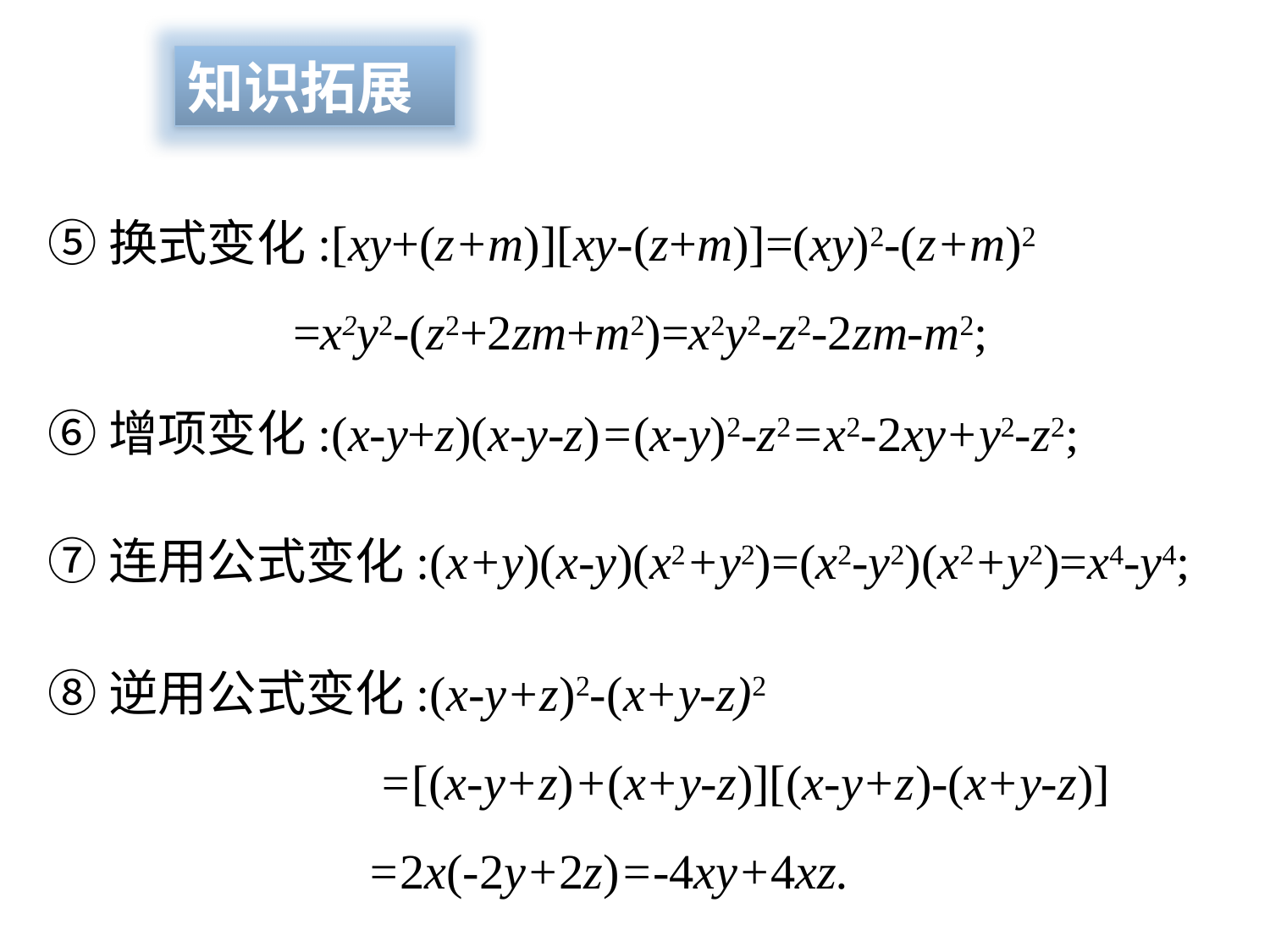

知识拓展
⑤换式变化:[xy+(z+m)][xy-(z+m)]=(xy)2-(z+m)2
                    =x2y2-(z2+2zm+m2)=x2y2-z2-2zm-m2;
⑥增项变化:(x-y+z)(x-y-z)=(x-y)2-z2=x2-2xy+y2-z2;
⑦连用公式变化:(x+y)(x-y)(x2+y2)=(x2-y2)(x2+y2)=x4-y4;
⑧逆用公式变化:(x-y+z)2-(x+y-z)2
                           =[(x-y+z)+(x+y-z)][(x-y+z)-(x+y-z)]
                          =2x(-2y+2z)=-4xy+4xz.